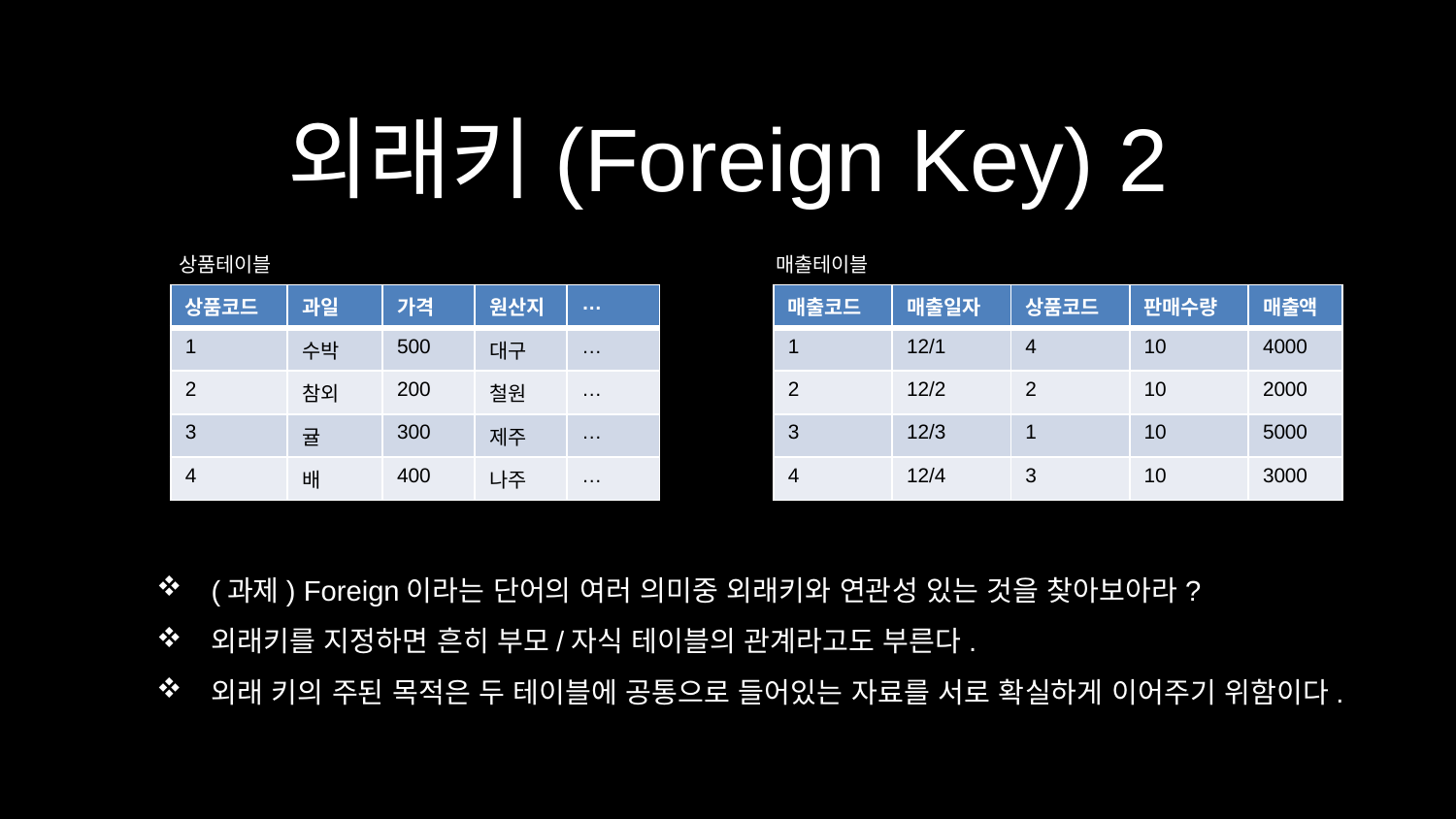

# 외래키(Foreign Key) 2
상품테이블
매출테이블
| 상품코드 | 과일 | 가격 | 원산지 | … |
| --- | --- | --- | --- | --- |
| 1 | 수박 | 500 | 대구 | … |
| 2 | 참외 | 200 | 철원 | … |
| 3 | 귤 | 300 | 제주 | … |
| 4 | 배 | 400 | 나주 | … |
| 매출코드 | 매출일자 | 상품코드 | 판매수량 | 매출액 |
| --- | --- | --- | --- | --- |
| 1 | 12/1 | 4 | 10 | 4000 |
| 2 | 12/2 | 2 | 10 | 2000 |
| 3 | 12/3 | 1 | 10 | 5000 |
| 4 | 12/4 | 3 | 10 | 3000 |
(과제) Foreign이라는 단어의 여러 의미중 외래키와 연관성 있는 것을 찾아보아라?
외래키를 지정하면 흔히 부모/자식 테이블의 관계라고도 부른다.
외래 키의 주된 목적은 두 테이블에 공통으로 들어있는 자료를 서로 확실하게 이어주기 위함이다.